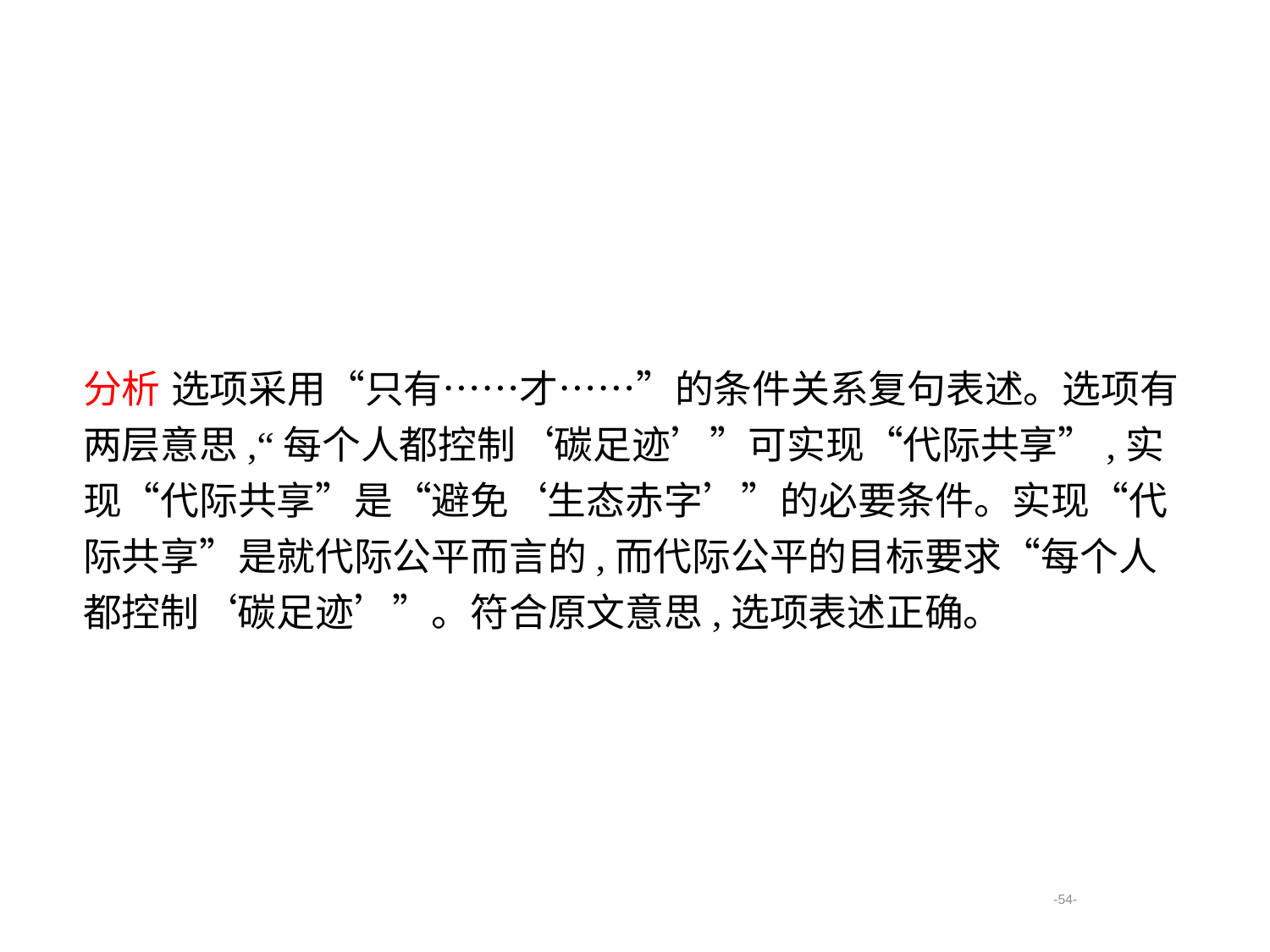

分析 选项采用“只有……才……”的条件关系复句表述。选项有两层意思,“每个人都控制‘碳足迹’”可实现“代际共享”,实现“代际共享”是“避免‘生态赤字’”的必要条件。实现“代际共享”是就代际公平而言的,而代际公平的目标要求“每个人都控制‘碳足迹’”。符合原文意思,选项表述正确。
-54-